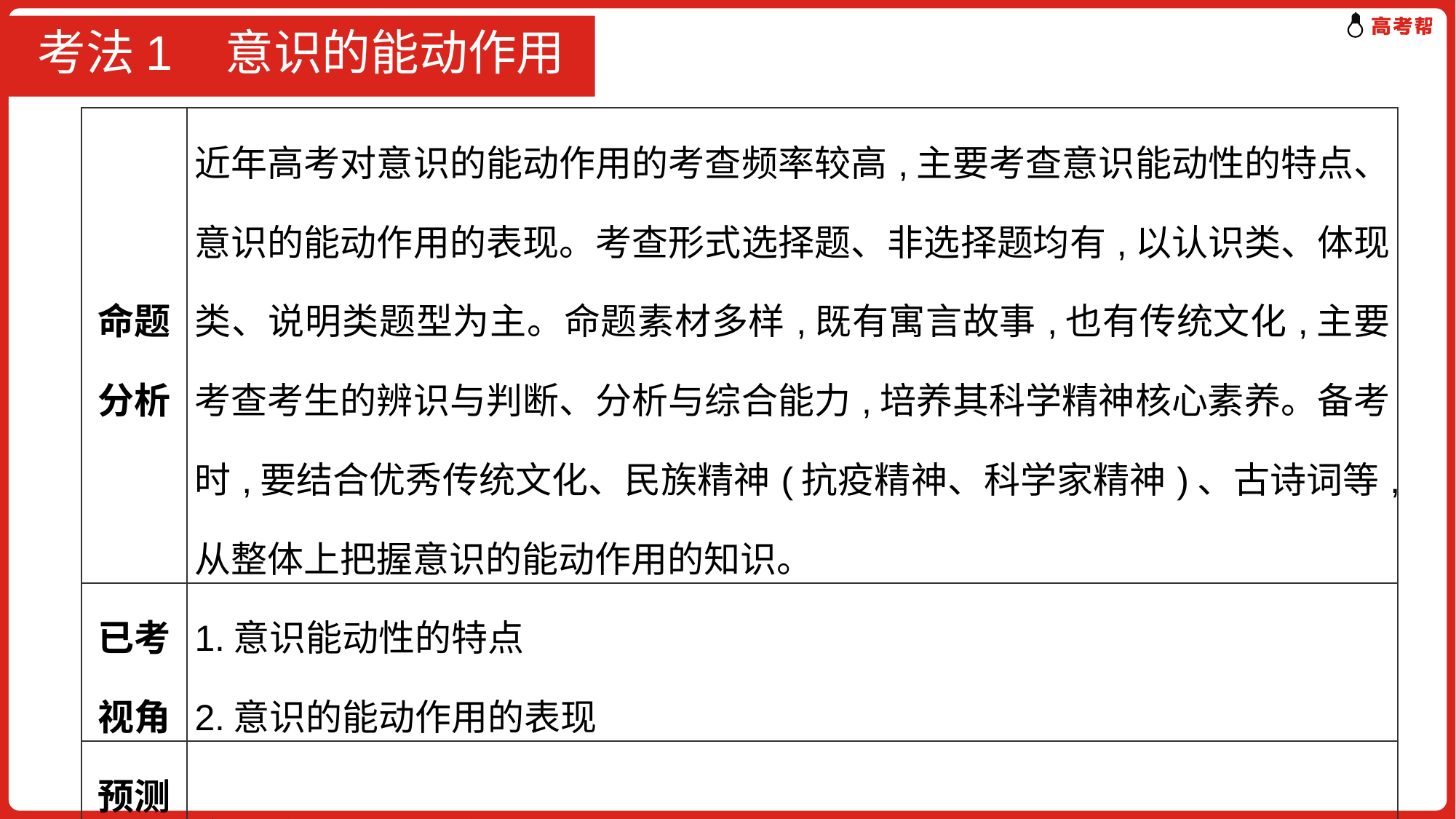

# 考法1   意识的能动作用
| 命题分析 | 近年高考对意识的能动作用的考查频率较高,主要考查意识能动性的特点、意识的能动作用的表现。考查形式选择题、非选择题均有,以认识类、体现类、说明类题型为主。命题素材多样,既有寓言故事,也有传统文化,主要考查考生的辨识与判断、分析与综合能力,培养其科学精神核心素养。备考时,要结合优秀传统文化、民族精神(抗疫精神、科学家精神)、古诗词等,从整体上把握意识的能动作用的知识。 |
| --- | --- |
| 已考视角 | 1.意识能动性的特点 2.意识的能动作用的表现 |
| 预测视角 | 意识的能动作用的表现 |